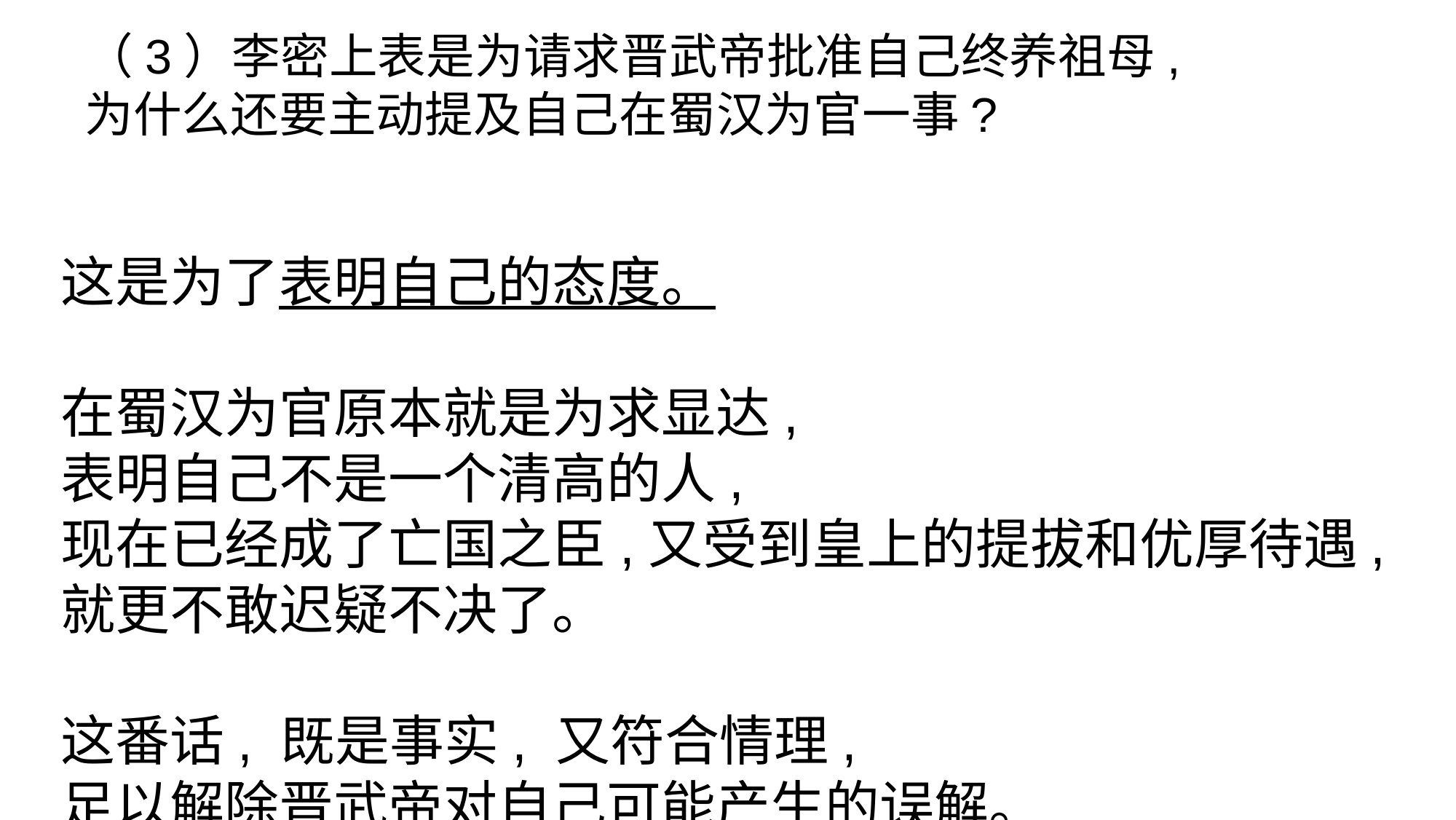

（3）李密上表是为请求晋武帝批准自己终养祖母,
为什么还要主动提及自己在蜀汉为官一事?
这是为了表明自己的态度。
在蜀汉为官原本就是为求显达,
表明自己不是一个清高的人,
现在已经成了亡国之臣,又受到皇上的提拔和优厚待遇,就更不敢迟疑不决了。
这番话, 既是事实, 又符合情理,
足以解除晋武帝对自己可能产生的误解。